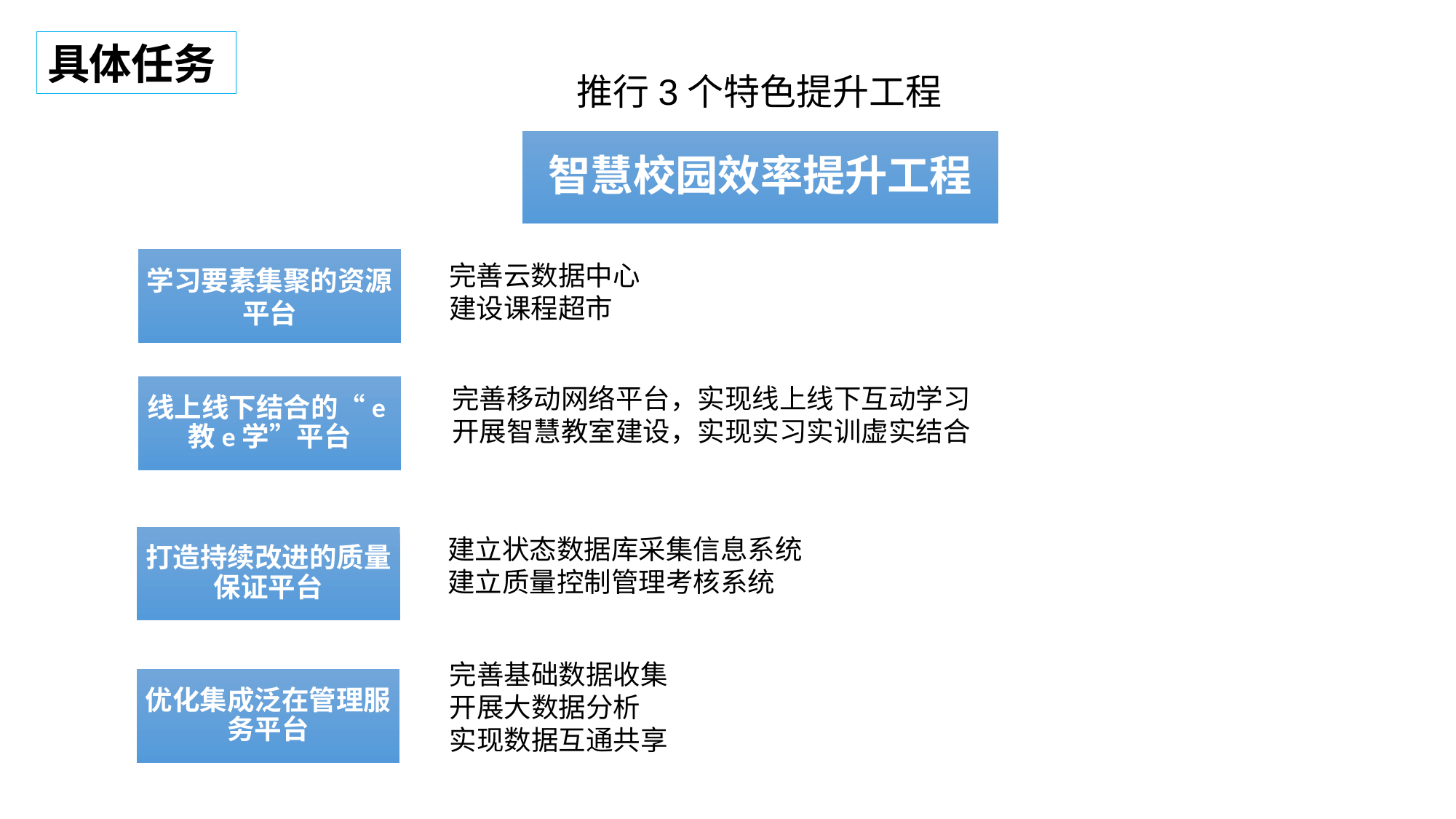

具体任务
推行3个特色提升工程
智慧校园效率提升工程
学习要素集聚的资源平台
完善云数据中心
建设课程超市
线上线下结合的“e教e学”平台
完善移动网络平台，实现线上线下互动学习
开展智慧教室建设，实现实习实训虚实结合
打造持续改进的质量保证平台
建立状态数据库采集信息系统
建立质量控制管理考核系统
完善基础数据收集
开展大数据分析
实现数据互通共享
优化集成泛在管理服务平台